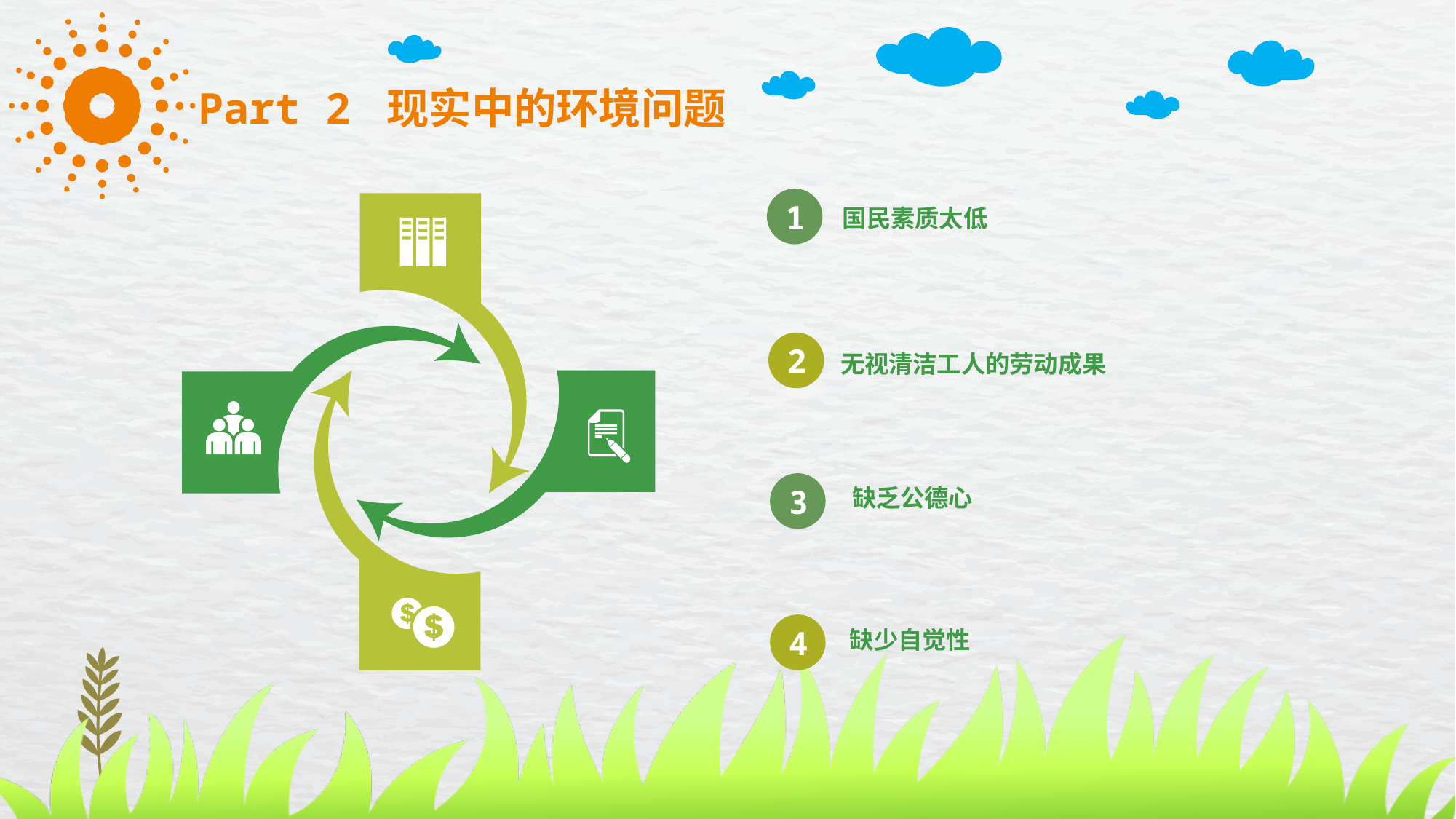

Part 2 现实中的环境问题
1
国民素质太低

2
无视清洁工人的劳动成果
3
缺乏公德心
4
缺少自觉性